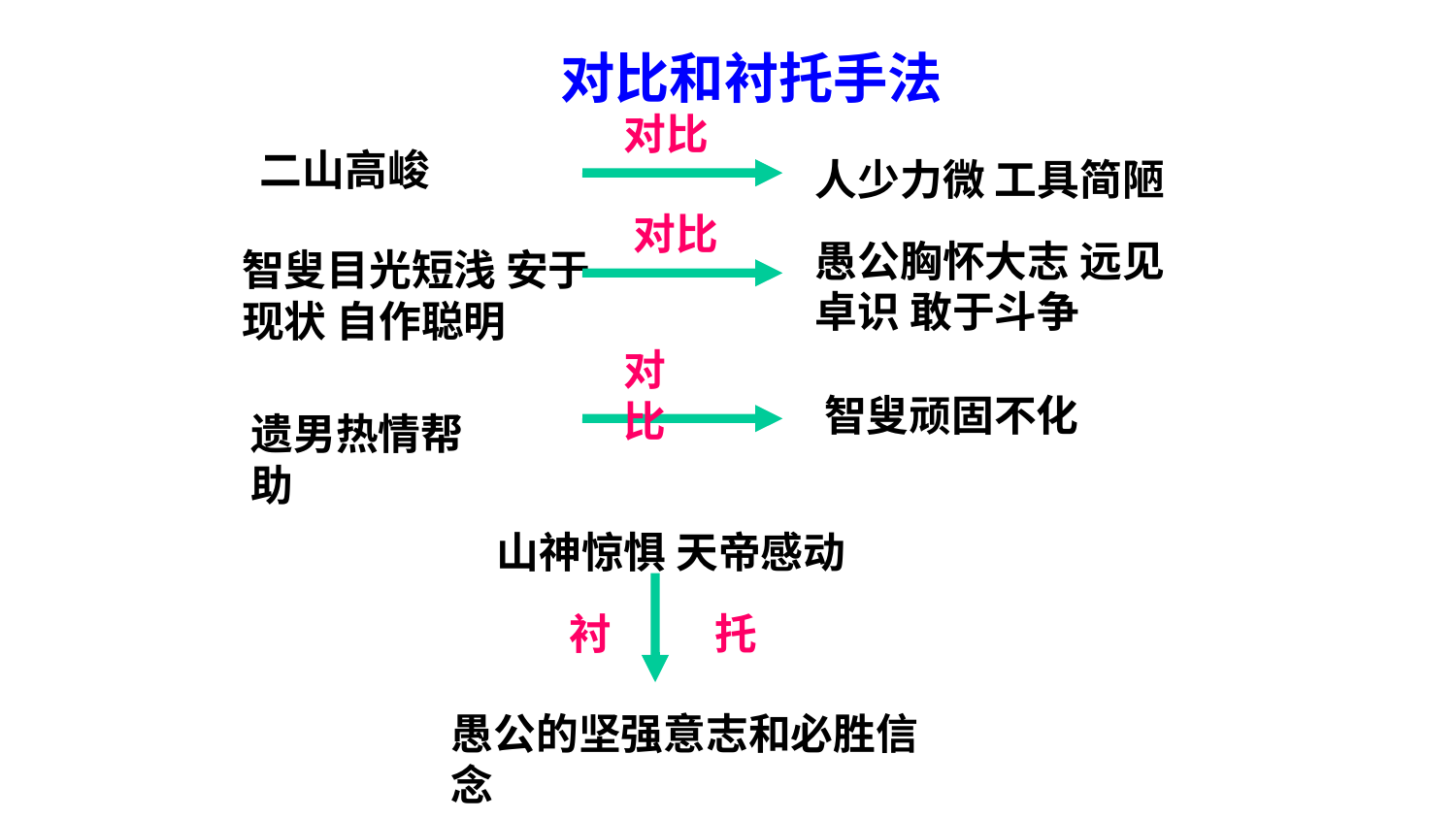

对比和衬托手法
对比
二山高峻
人少力微 工具简陋

对比
愚公胸怀大志 远见卓识 敢于斗争
智叟目光短浅 安于现状 自作聪明

对比
智叟顽固不化
遗男热情帮助

山神惊惧 天帝感动

衬
托
愚公的坚强意志和必胜信念